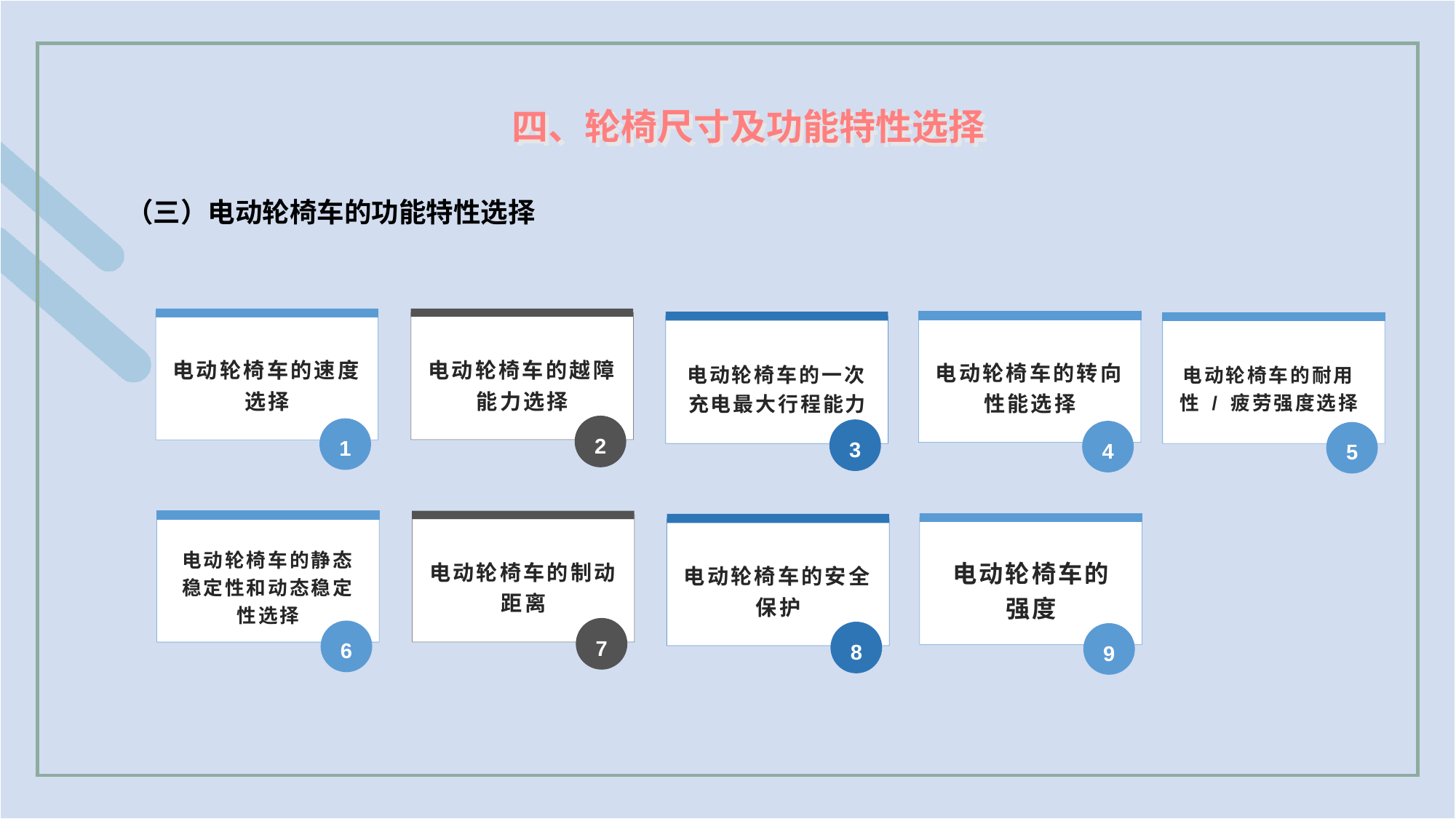

四、轮椅尺寸及功能特性选择
（三）电动轮椅车的功能特性选择

电动轮椅车的速度选择
1

电动轮椅车的越障能力选择
2

电动轮椅车的转向性能选择
4

电动轮椅车的一次充电最大行程能力
3

电动轮椅车的耐用性 / 疲劳强度选择
5

电动轮椅车的静态稳定性和动态稳定性选择
6

电动轮椅车的制动距离
7

电动轮椅车的
强度
9

电动轮椅车的安全保护
8